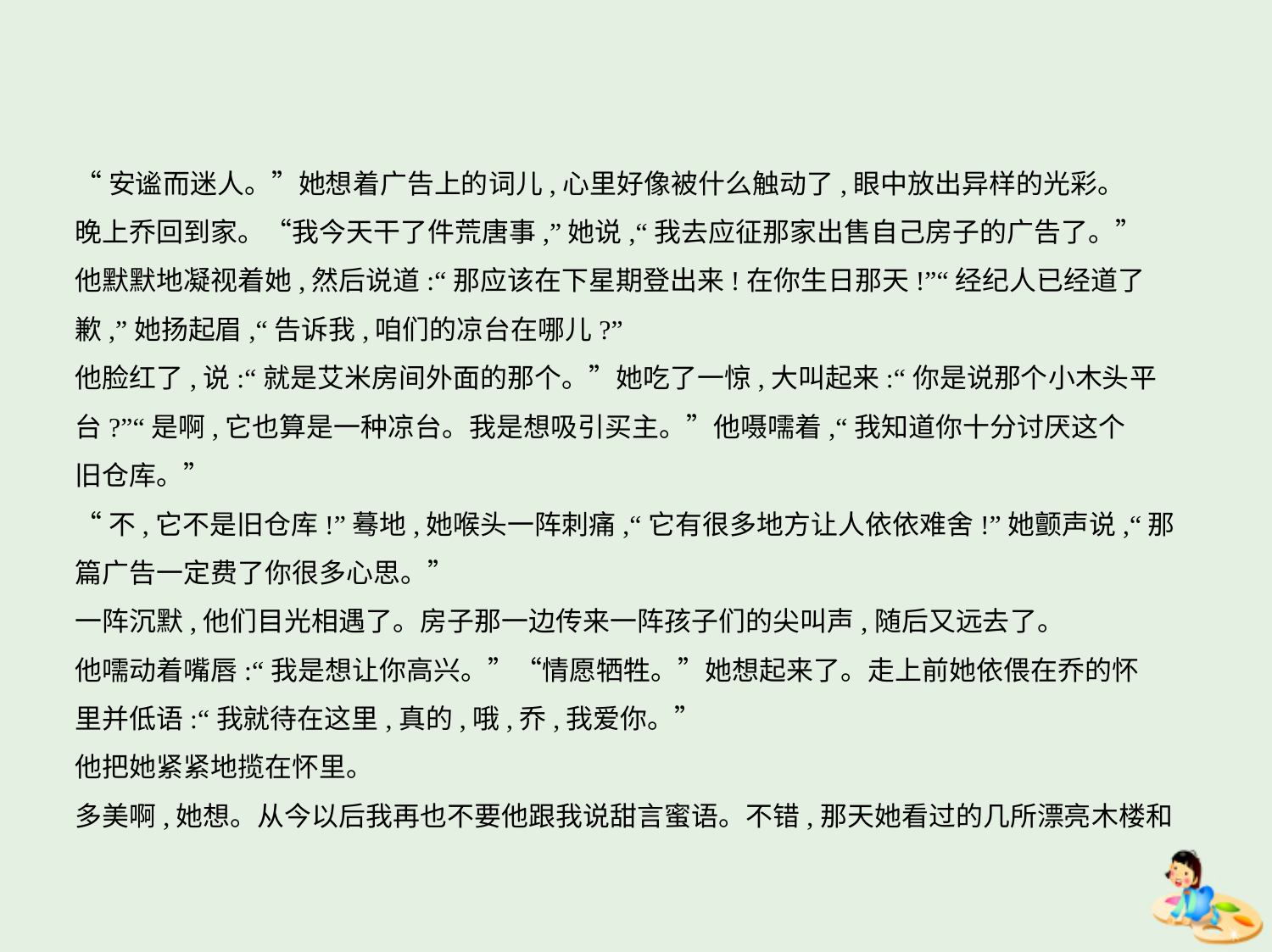

“安谧而迷人。”她想着广告上的词儿,心里好像被什么触动了,眼中放出异样的光彩。
晚上乔回到家。“我今天干了件荒唐事,”她说,“我去应征那家出售自己房子的广告了。”
他默默地凝视着她,然后说道:“那应该在下星期登出来!在你生日那天!”“经纪人已经道了
歉,”她扬起眉,“告诉我,咱们的凉台在哪儿?”
他脸红了,说:“就是艾米房间外面的那个。”她吃了一惊,大叫起来:“你是说那个小木头平
台?”“是啊,它也算是一种凉台。我是想吸引买主。”他嗫嚅着,“我知道你十分讨厌这个
旧仓库。”
“不,它不是旧仓库!”蓦地,她喉头一阵刺痛,“它有很多地方让人依依难舍!”她颤声说,“那
篇广告一定费了你很多心思。”
一阵沉默,他们目光相遇了。房子那一边传来一阵孩子们的尖叫声,随后又远去了。
他嚅动着嘴唇:“我是想让你高兴。”“情愿牺牲。”她想起来了。走上前她依偎在乔的怀
里并低语:“我就待在这里,真的,哦,乔,我爱你。”
他把她紧紧地揽在怀里。
多美啊,她想。从今以后我再也不要他跟我说甜言蜜语。不错,那天她看过的几所漂亮木楼和